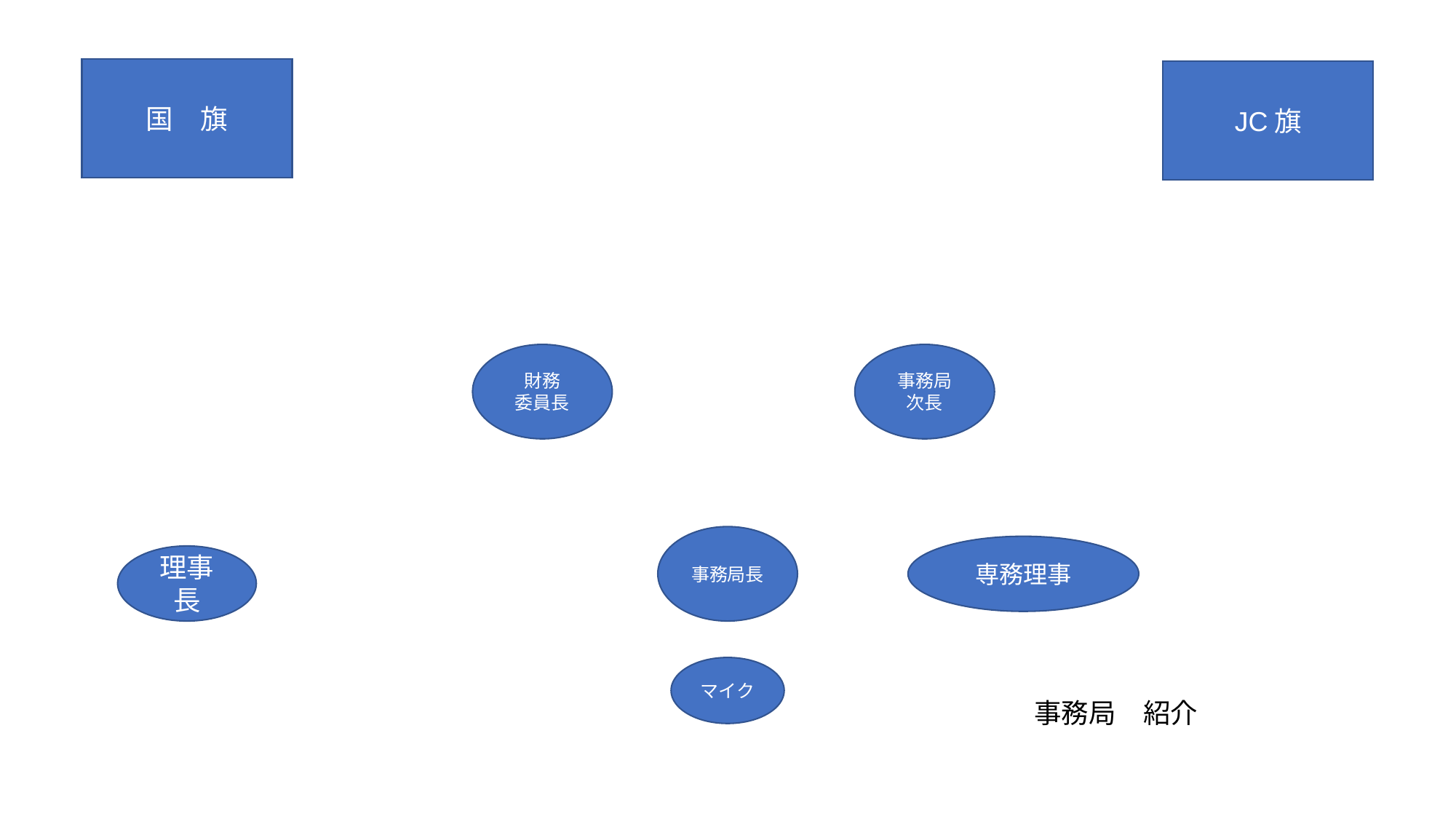

国　旗
JC旗
財務
委員長
事務局
次長
事務局長
専務理事
理事長
マイク
事務局　紹介